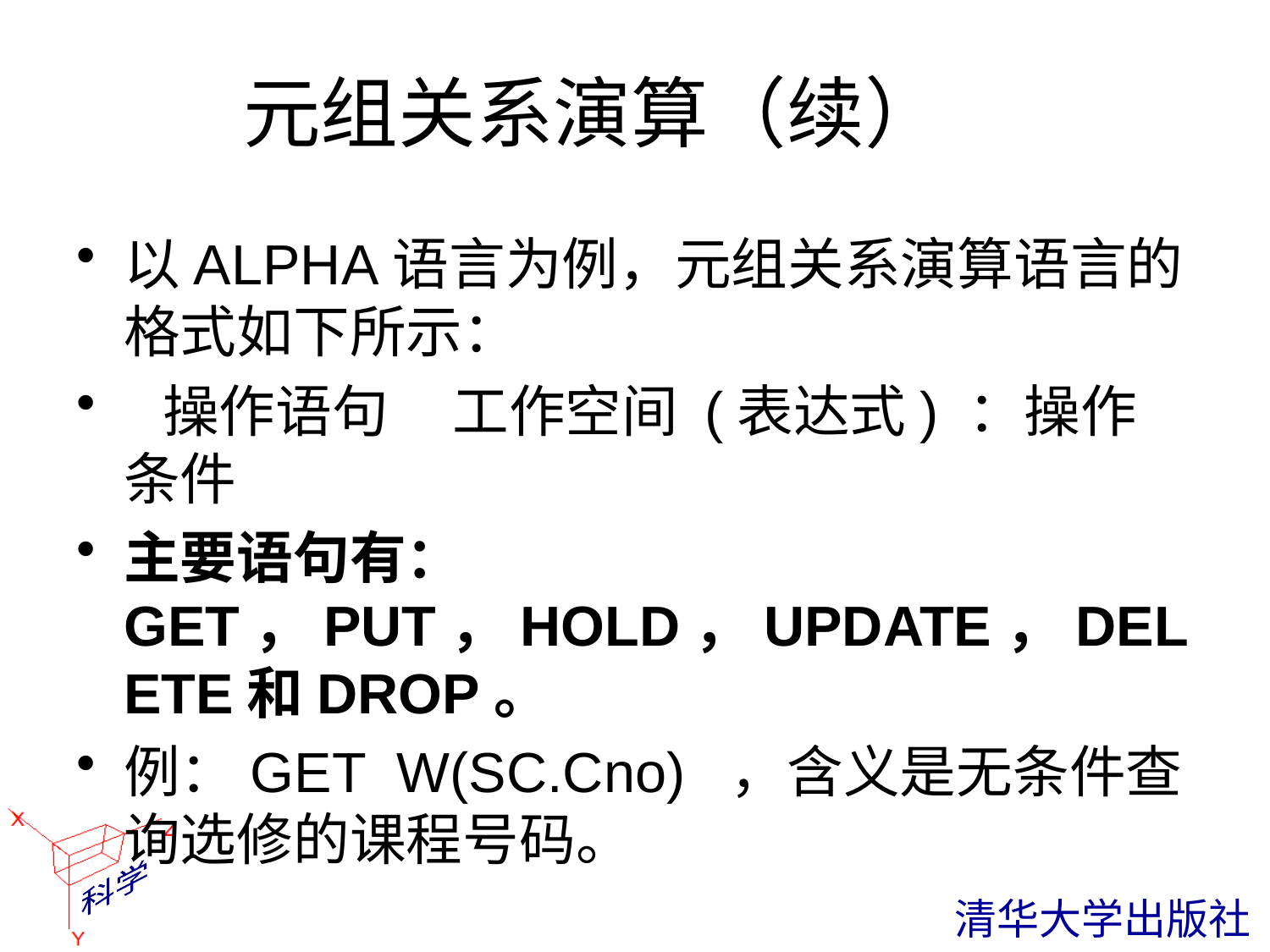

# 元组关系演算（续）
以ALPHA语言为例，元组关系演算语言的格式如下所示：
  操作语句     工作空间 (表达式) ：操作条件
主要语句有：GET，PUT，HOLD，UPDATE，DELETE和DROP。
例：GET  W(SC.Cno)  ，含义是无条件查询选修的课程号码。

      清华大学出版社